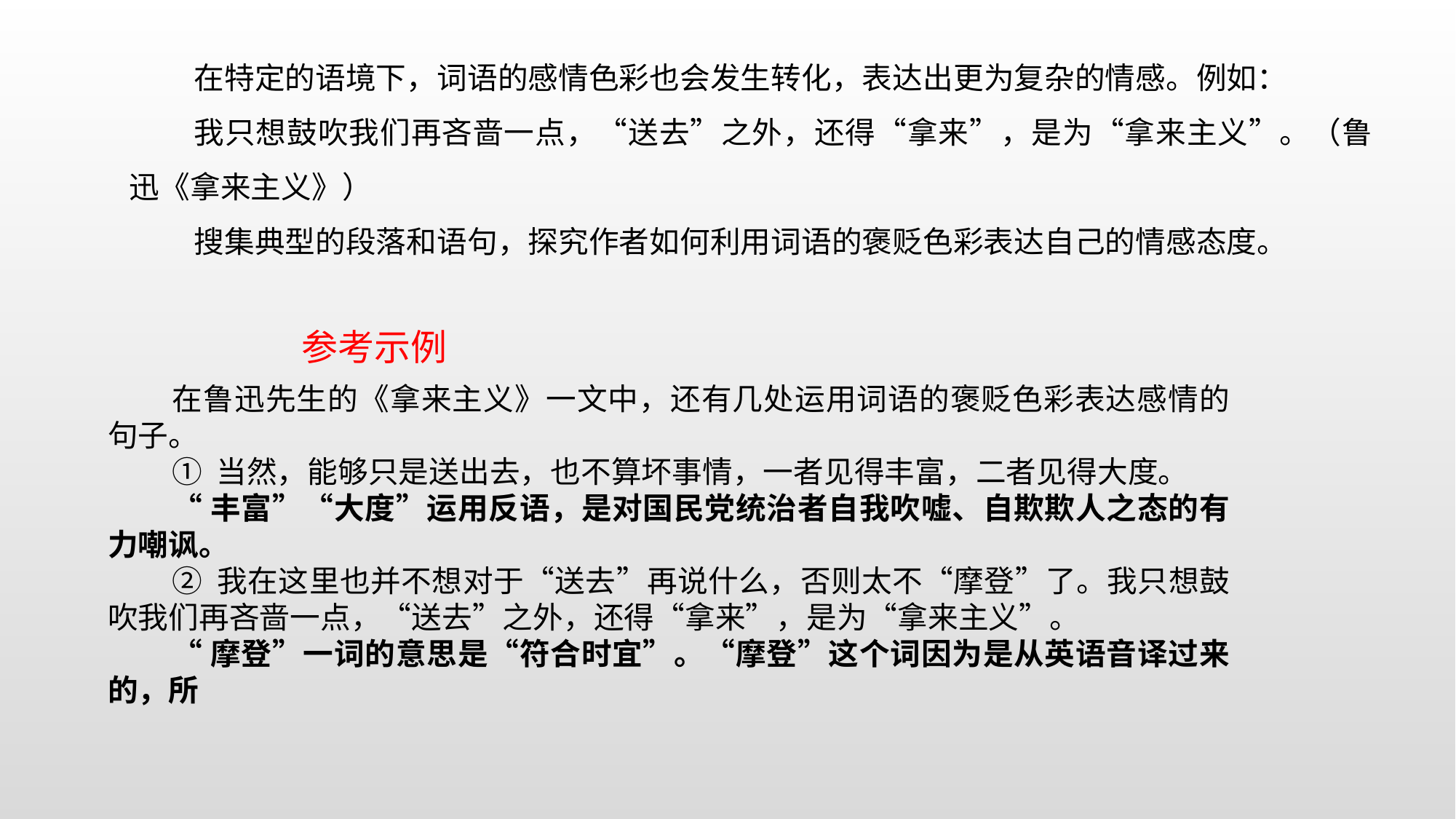

在特定的语境下，词语的感情色彩也会发生转化，表达出更为复杂的情感。例如：
我只想鼓吹我们再吝啬一点，“送去”之外，还得“拿来”，是为“拿来主义”。（鲁迅《拿来主义》）
搜集典型的段落和语句，探究作者如何利用词语的褒贬色彩表达自己的情感态度。
参考示例
在鲁迅先生的《拿来主义》一文中，还有几处运用词语的褒贬色彩表达感情的句子。
① 当然，能够只是送出去，也不算坏事情，一者见得丰富，二者见得大度。
“丰富”“大度”运用反语，是对国民党统治者自我吹嘘、自欺欺人之态的有力嘲讽。
② 我在这里也并不想对于“送去”再说什么，否则太不“摩登”了。我只想鼓吹我们再吝啬一点，“送去”之外，还得“拿来”，是为“拿来主义”。
“摩登”一词的意思是“符合时宜”。“摩登”这个词因为是从英语音译过来的，所